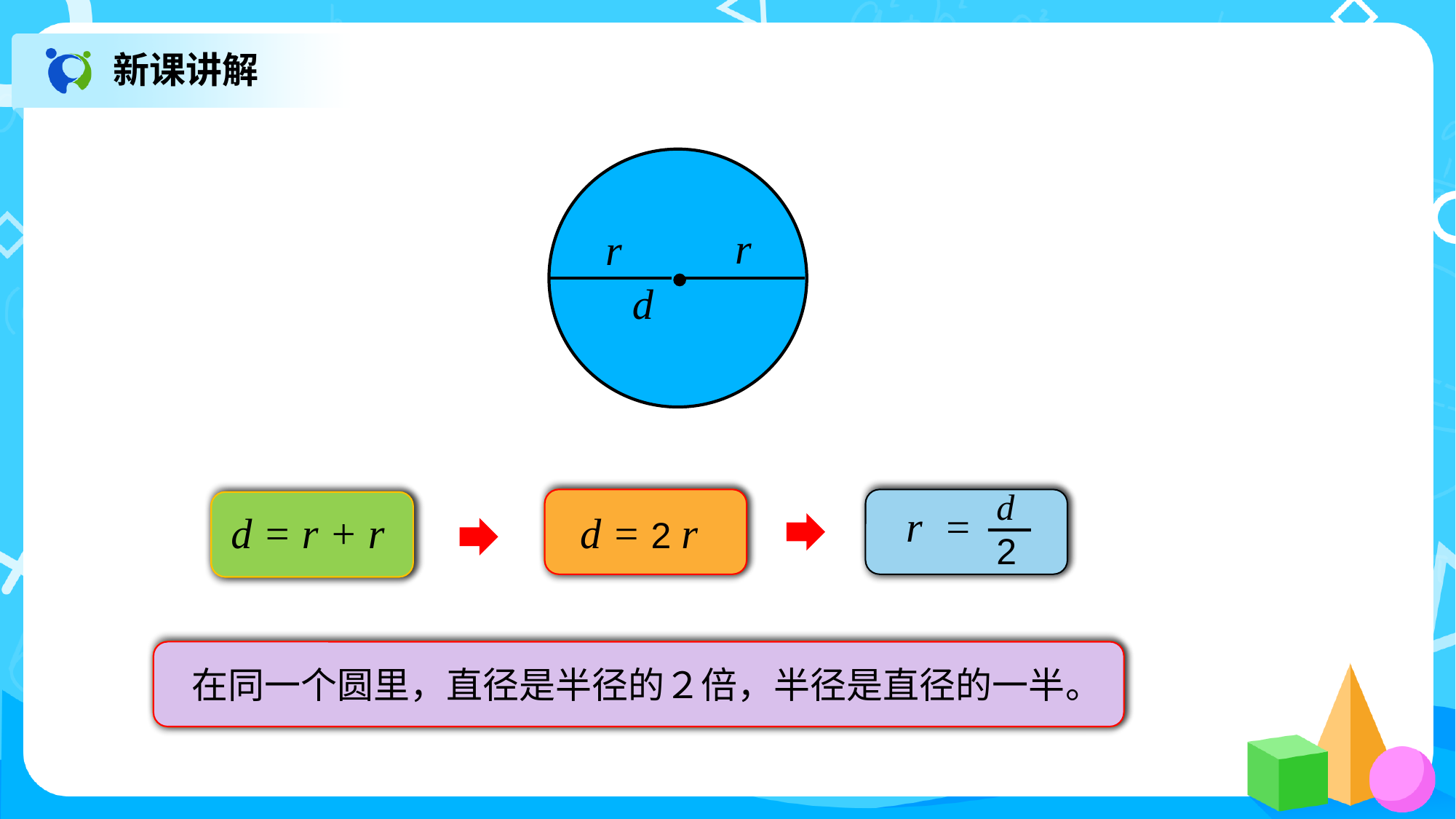

新课讲解

r
r
d

d = 2 r

r  =
d
2

d = r + r

在同一个圆里，直径是半径的２倍，半径是直径的一半。